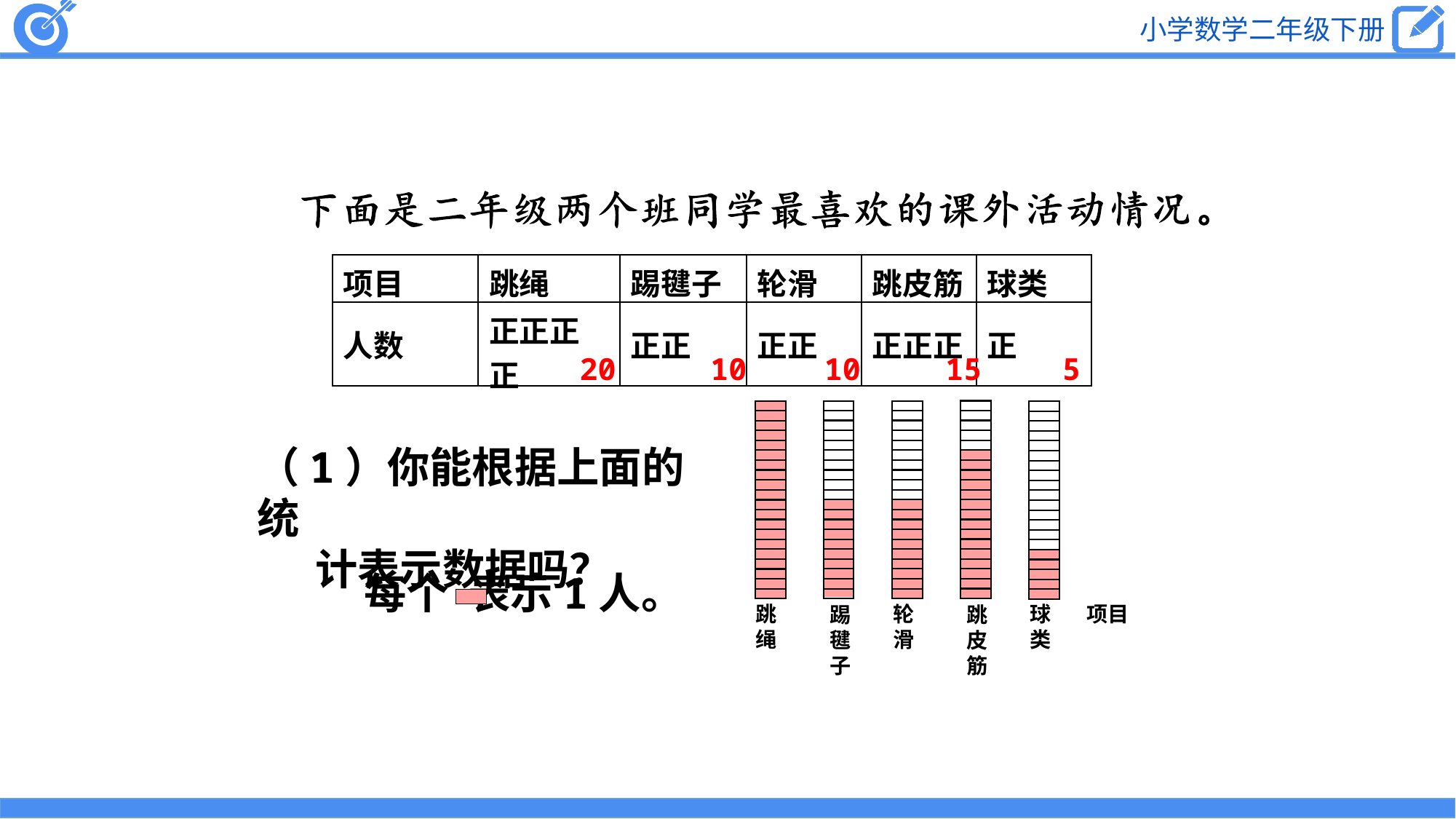

| 项目 | 跳绳 | 踢毽子 | 轮滑 | 跳皮筋 | 球类 |
| --- | --- | --- | --- | --- | --- |
| 人数 | 正正正正 | 正正 | 正正 | 正正正 | 正 |
20
10
10
15
5

（1）你能根据上面的统
     计表示数据吗？

每个  表示1人。

球类
跳绳
轮滑
项目
跳皮筋
踢毽子